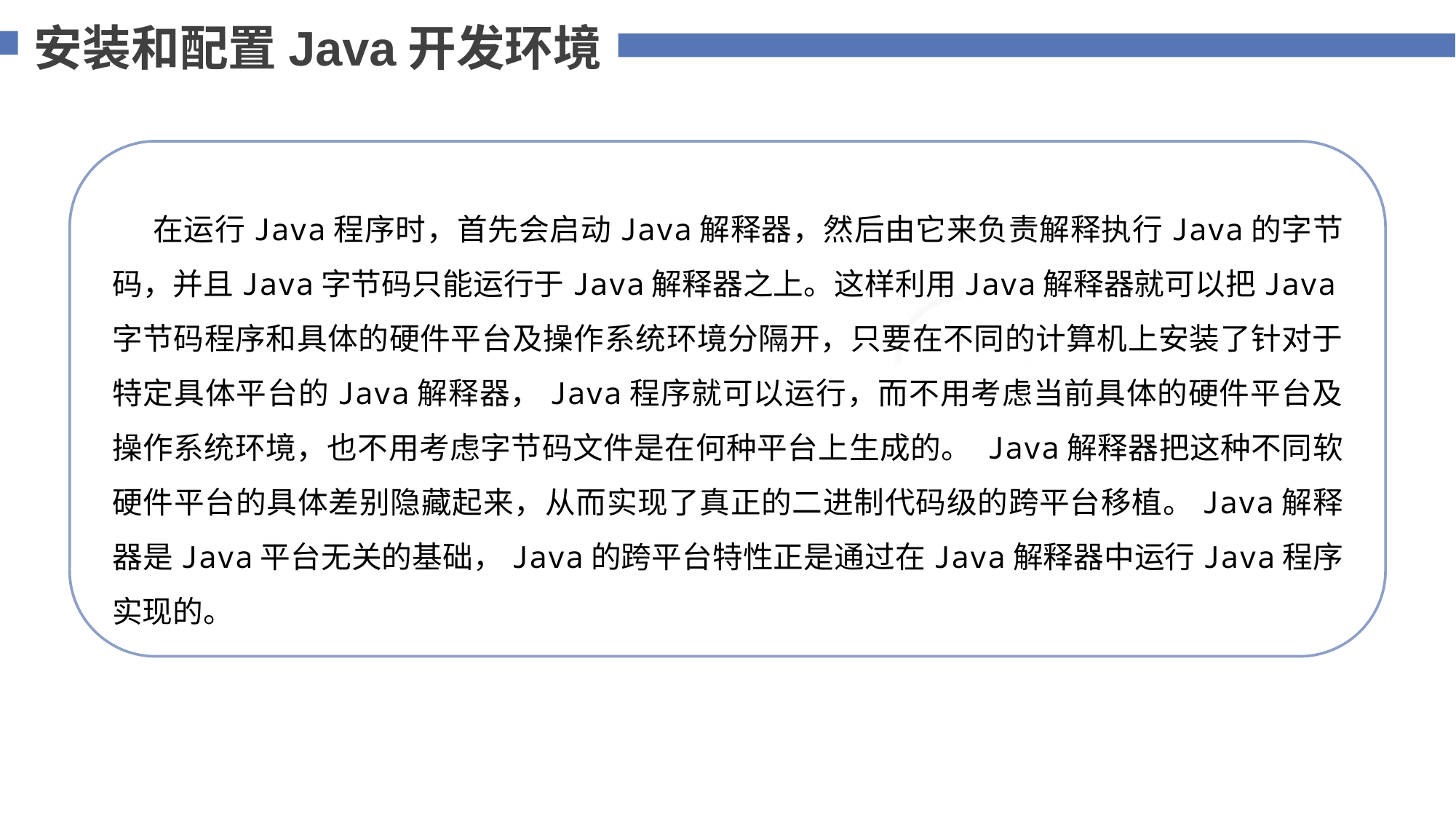

安装和配置Java开发环境

     在运行Java程序时，首先会启动Java解释器，然后由它来负责解释执行Java的字节码，并且Java字节码只能运行于Java解释器之上。这样利用Java解释器就可以把Java字节码程序和具体的硬件平台及操作系统环境分隔开，只要在不同的计算机上安装了针对于特定具体平台的Java解释器，Java程序就可以运行，而不用考虑当前具体的硬件平台及操作系统环境，也不用考虑字节码文件是在何种平台上生成的。 Java解释器把这种不同软硬件平台的具体差别隐藏起来，从而实现了真正的二进制代码级的跨平台移植。Java解释器是Java平台无关的基础，Java的跨平台特性正是通过在Java解释器中运行Java程序实现的。

添加标题内容
您的内容打在这里，或者通过复制您的文本后，在此框中选择粘贴，并选择只保留文字。

75%